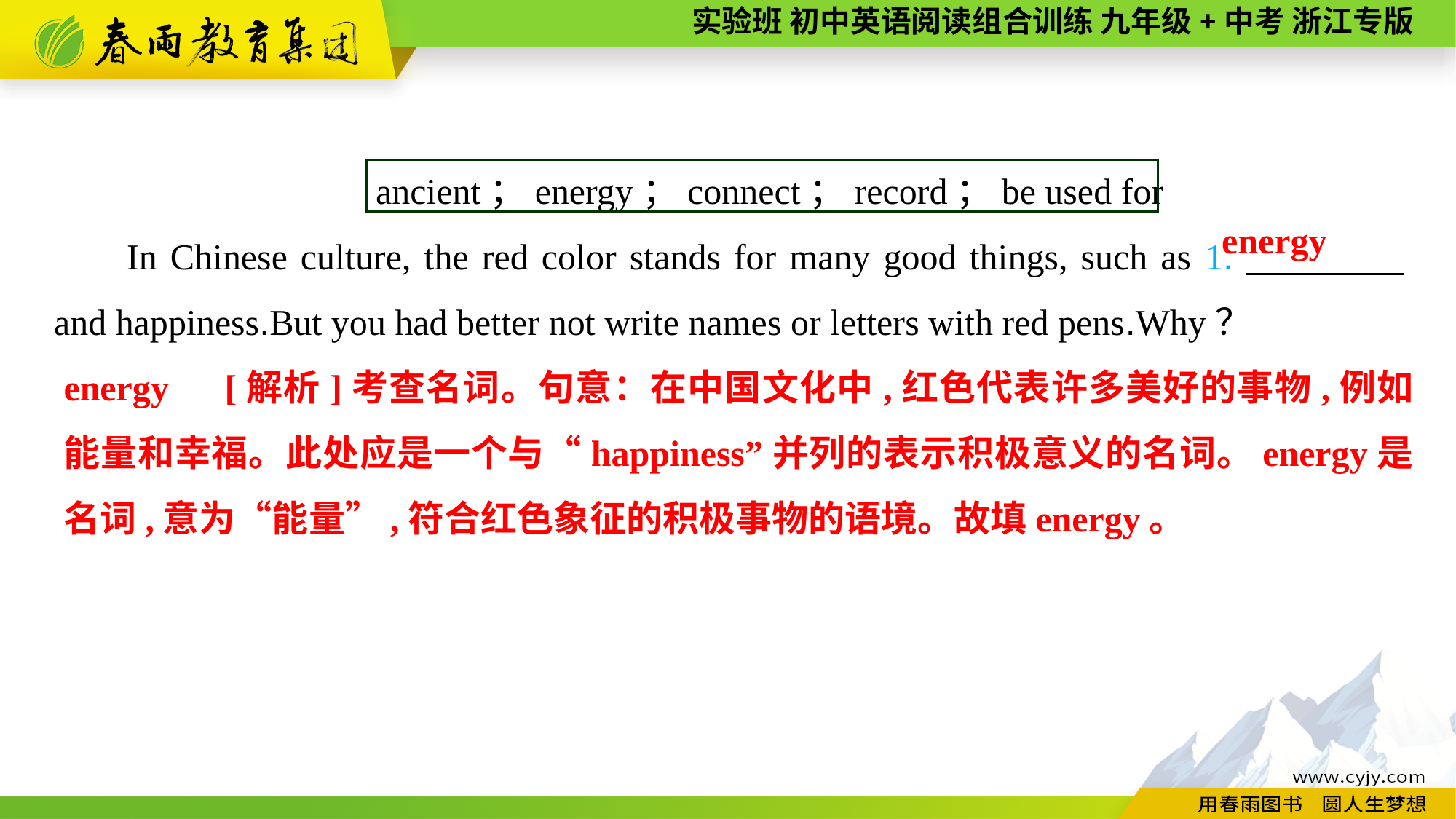

ancient；energy；connect；record；be used for
In Chinese culture, the red color stands for many good things, such as 1.　　　　 and happiness.But you had better not write names or letters with red pens.Why？

energy
energy　[解析]考查名词。句意：在中国文化中,红色代表许多美好的事物,例如能量和幸福。此处应是一个与“happiness”并列的表示积极意义的名词。energy是名词,意为“能量”,符合红色象征的积极事物的语境。故填energy。